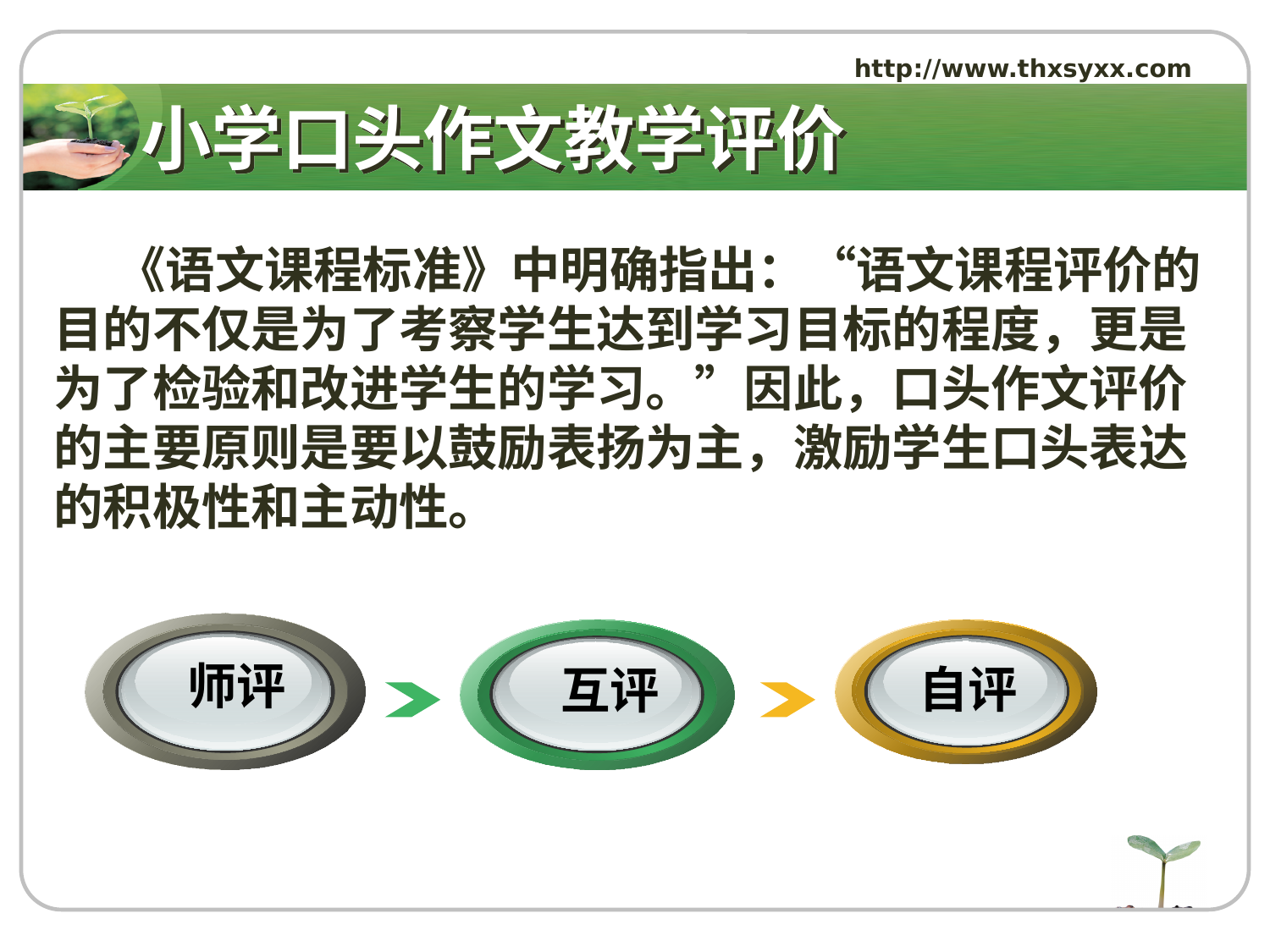

http://www.thxsyxx.com
# 小学口头作文教学评价
       《语文课程标准》中明确指出：“语文课程评价的目的不仅是为了考察学生达到学习目标的程度，更是为了检验和改进学生的学习。”因此，口头作文评价的主要原则是要以鼓励表扬为主，激励学生口头表达的积极性和主动性。

 师评

 互评

自评